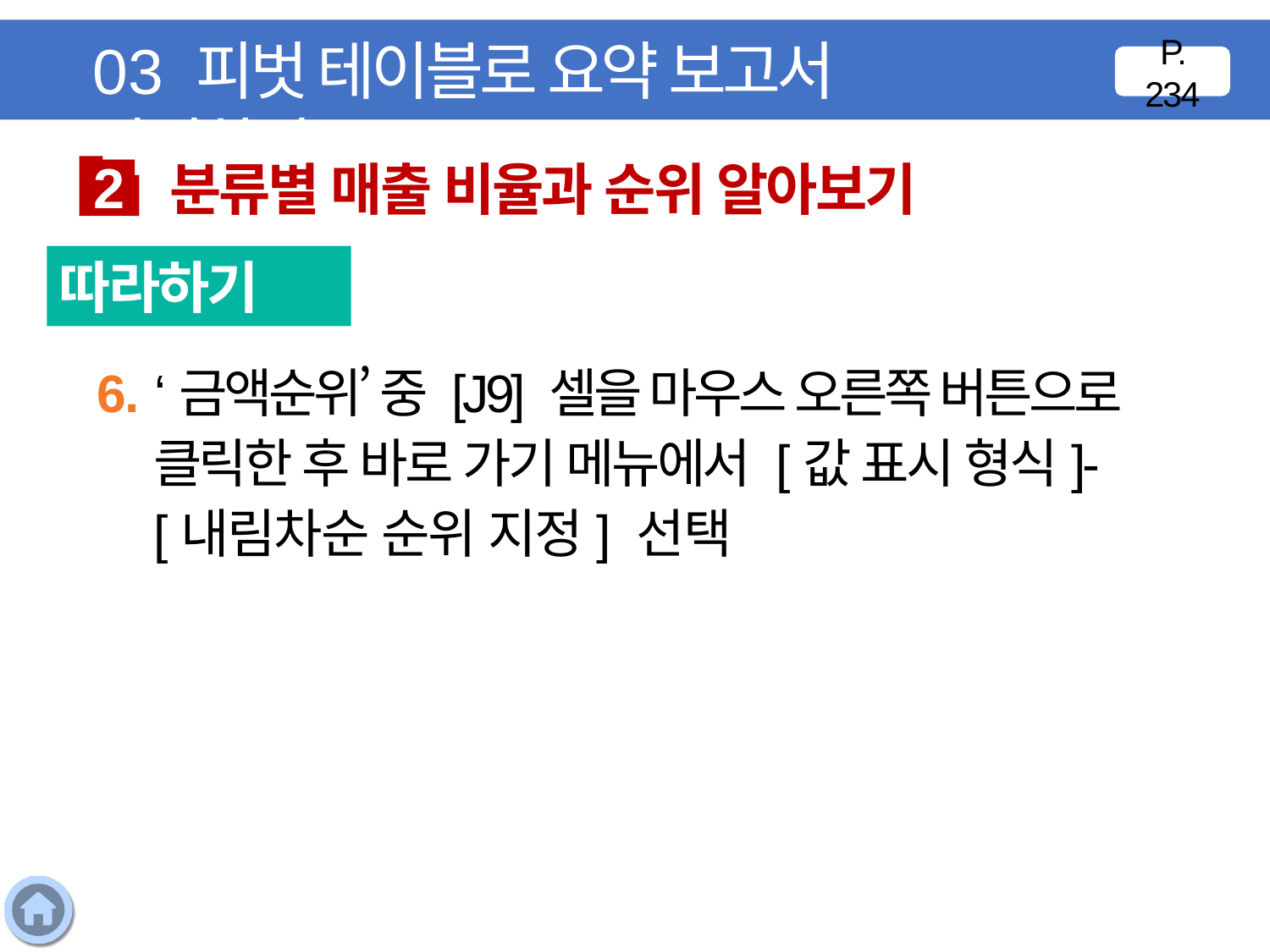

03 피벗 테이블로 요약 보고서 작성하기
P. 234
분류별 매출 비율과 순위 알아보기
2
따라하기
6. ‘금액순위’ 중 [J9] 셀을 마우스 오른쪽 버튼으로 클릭한 후 바로 가기 메뉴에서 [값 표시 형식]-[내림차순 순위 지정] 선택